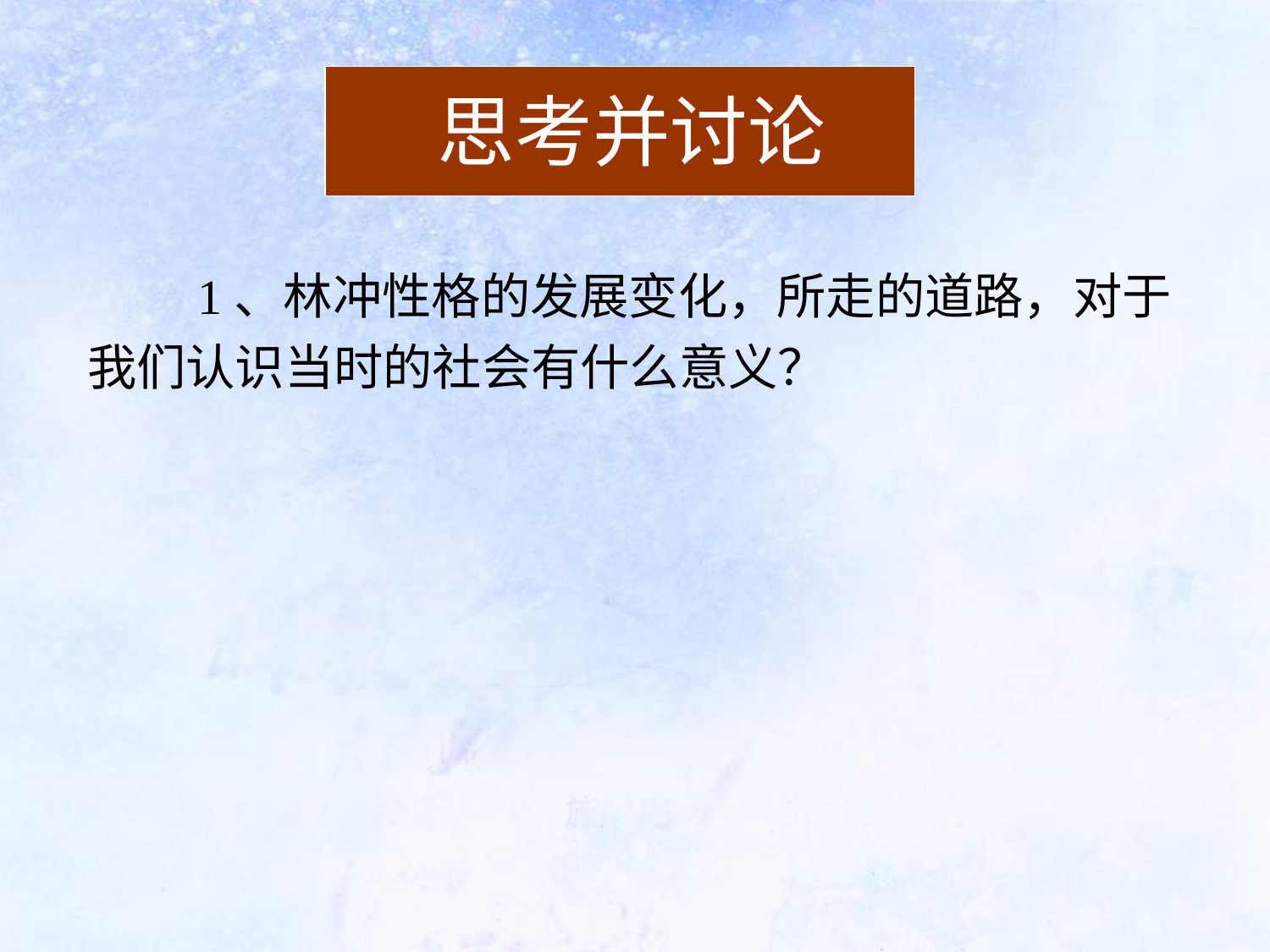

思考并讨论
　　1、林冲性格的发展变化，所走的道路，对于我们认识当时的社会有什么意义？